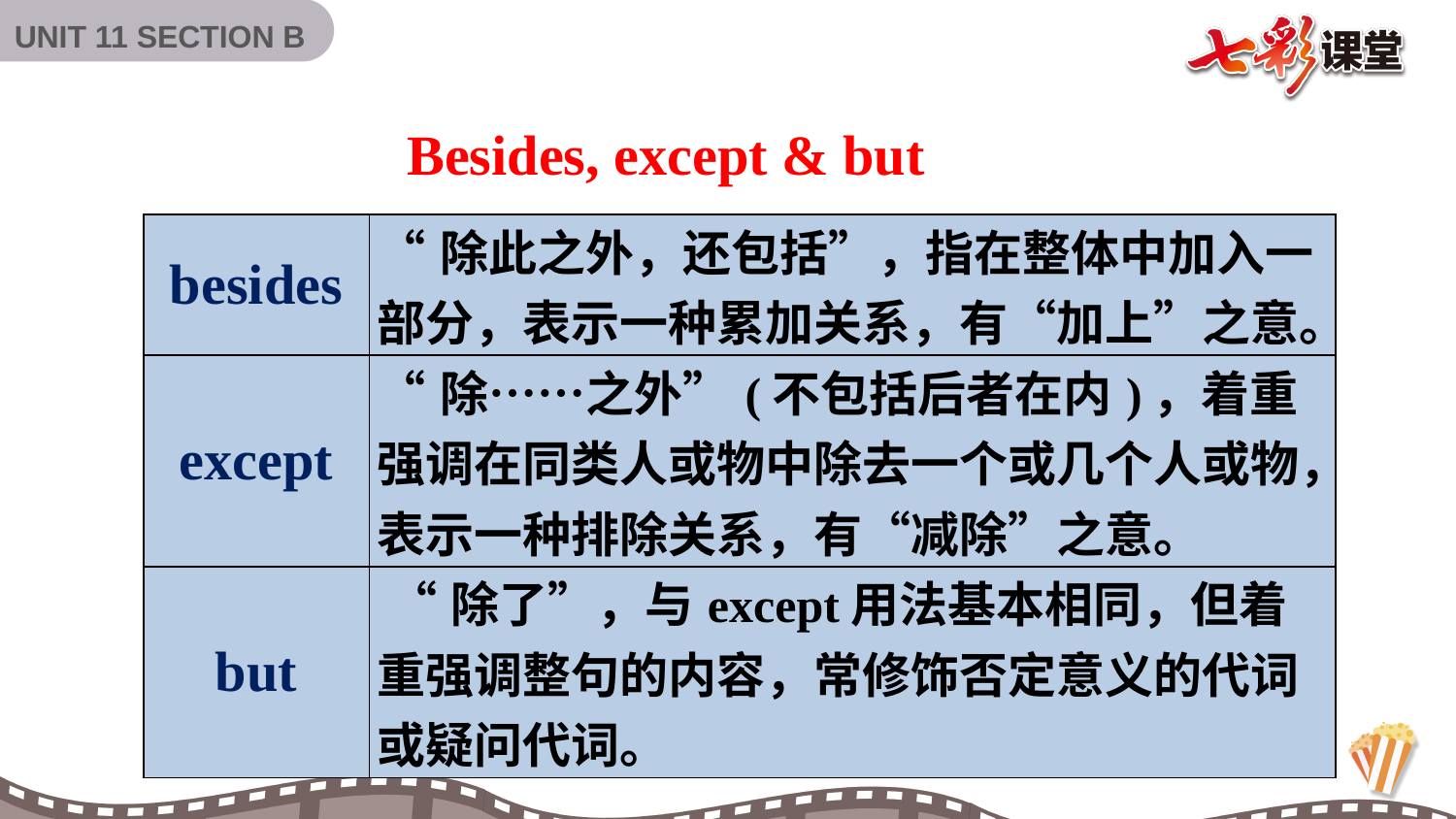

Besides, except & but
| besides | “除此之外，还包括”，指在整体中加入一部分，表示一种累加关系，有“加上”之意。 |
| --- | --- |
| except | “除……之外”(不包括后者在内)，着重强调在同类人或物中除去一个或几个人或物，表示一种排除关系，有“减除”之意。 |
| but | “除了”，与except用法基本相同，但着重强调整句的内容，常修饰否定意义的代词或疑问代词。 |